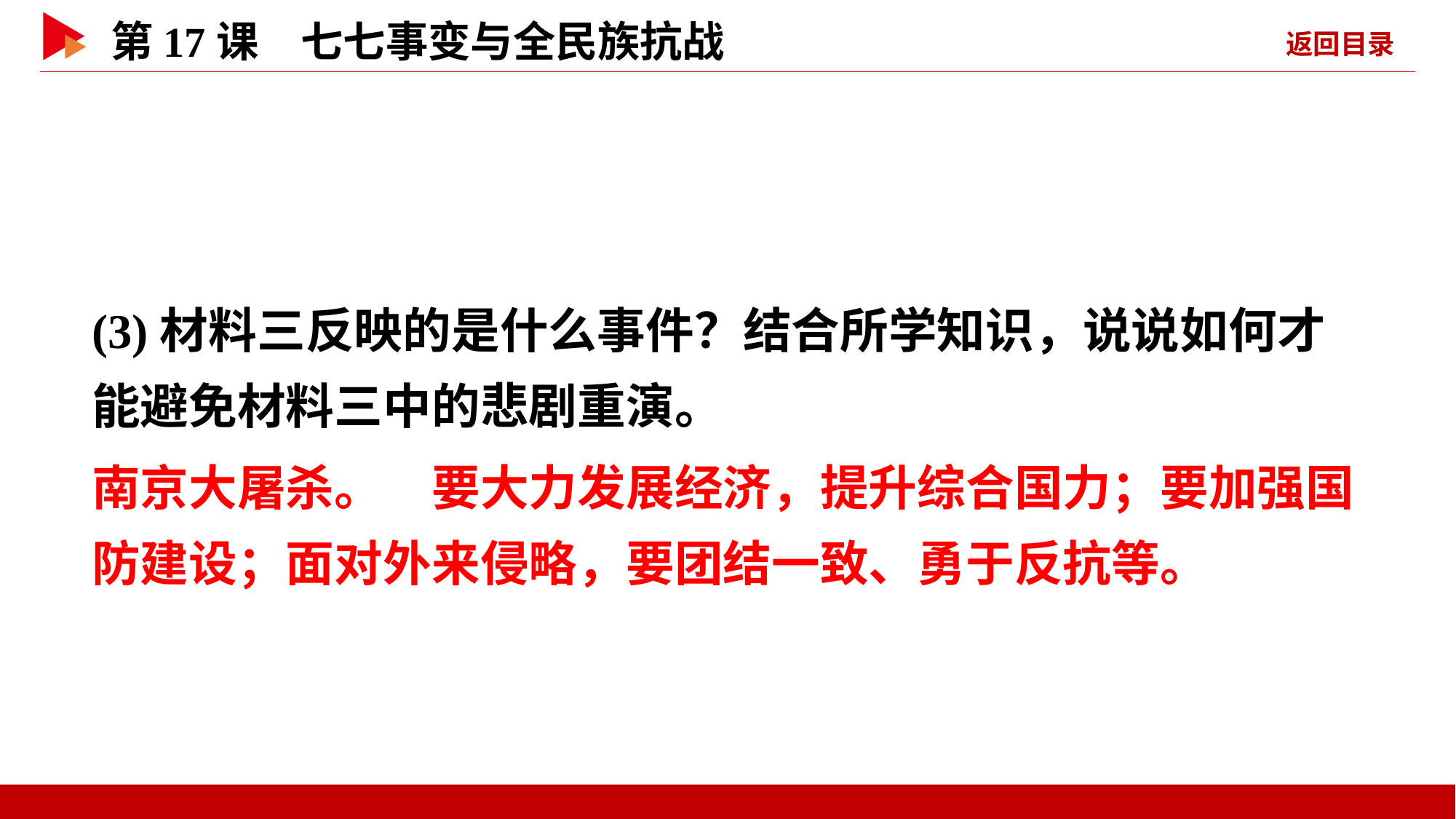

(3)材料三反映的是什么事件？结合所学知识，说说如何才能避免材料三中的悲剧重演。
南京大屠杀。　要大力发展经济，提升综合国力；要加强国防建设；面对外来侵略，要团结一致、勇于反抗等。